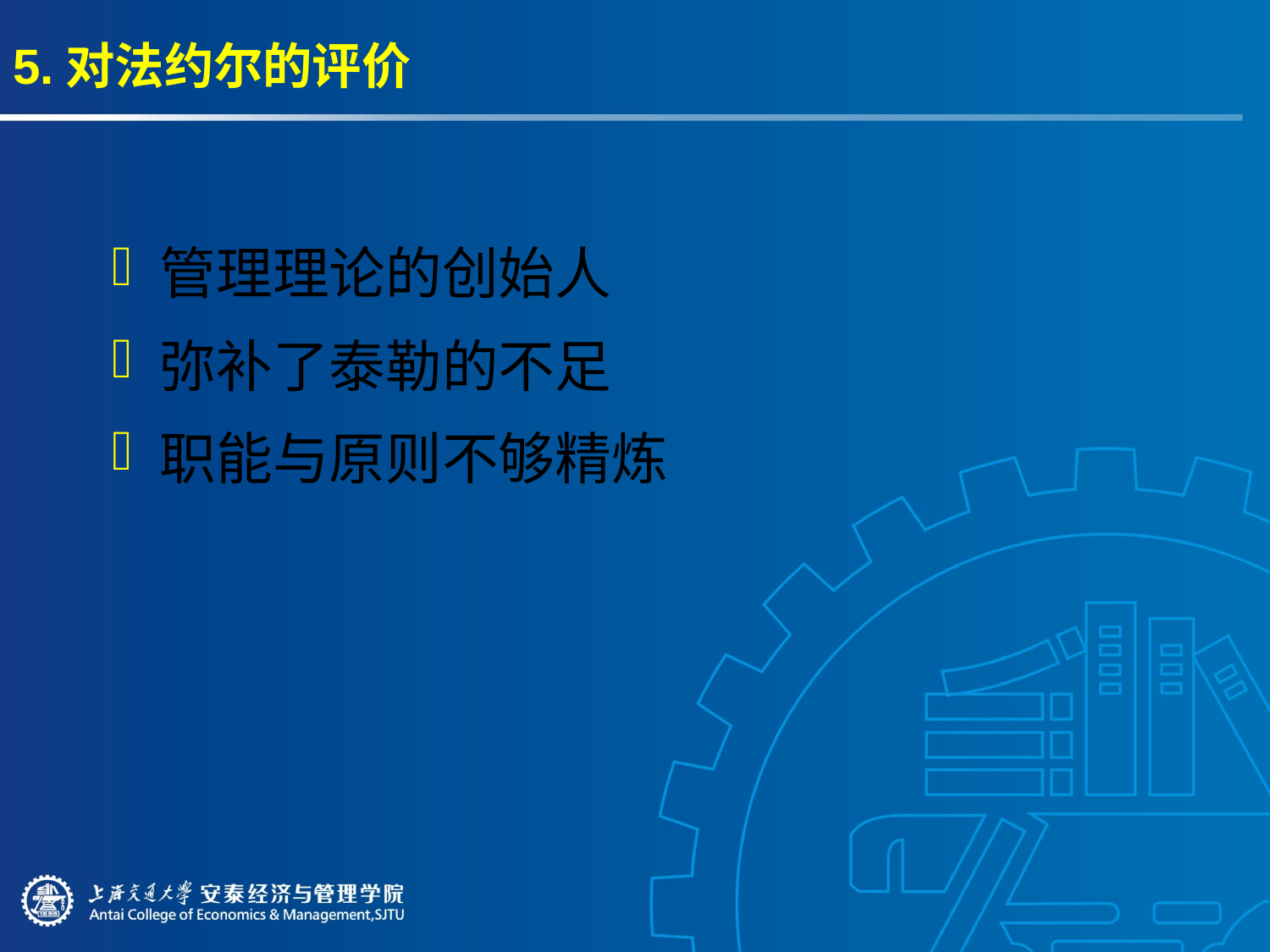

# 5.对法约尔的评价
管理理论的创始人
弥补了泰勒的不足
职能与原则不够精炼